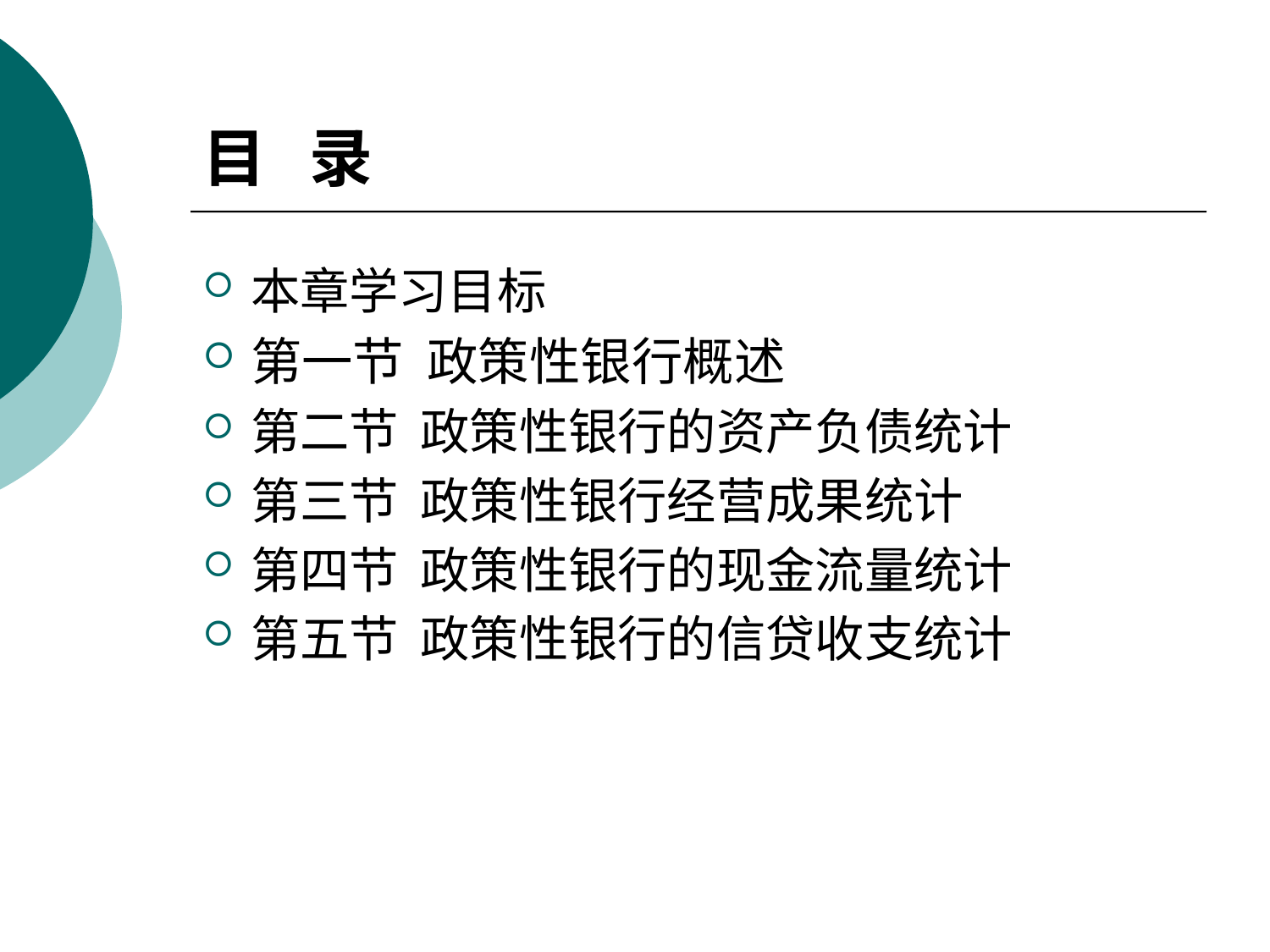

# 目   录
本章学习目标
第一节  政策性银行概述
第二节  政策性银行的资产负债统计
第三节  政策性银行经营成果统计
第四节  政策性银行的现金流量统计
第五节  政策性银行的信贷收支统计